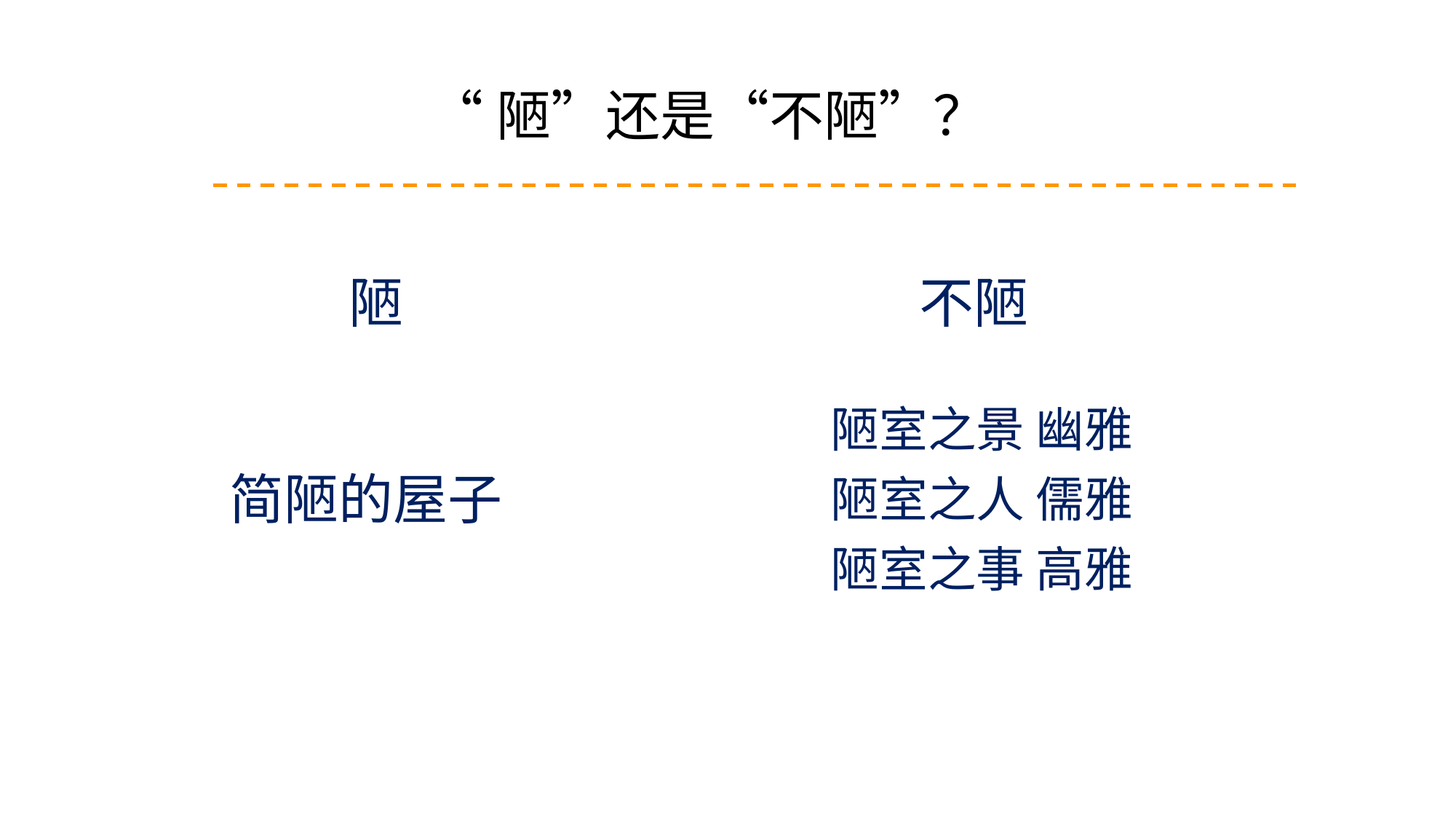

“陋”还是“不陋”？
陋
不陋
陋室之景 幽雅
陋室之人 儒雅
陋室之事 高雅

  简陋的屋子